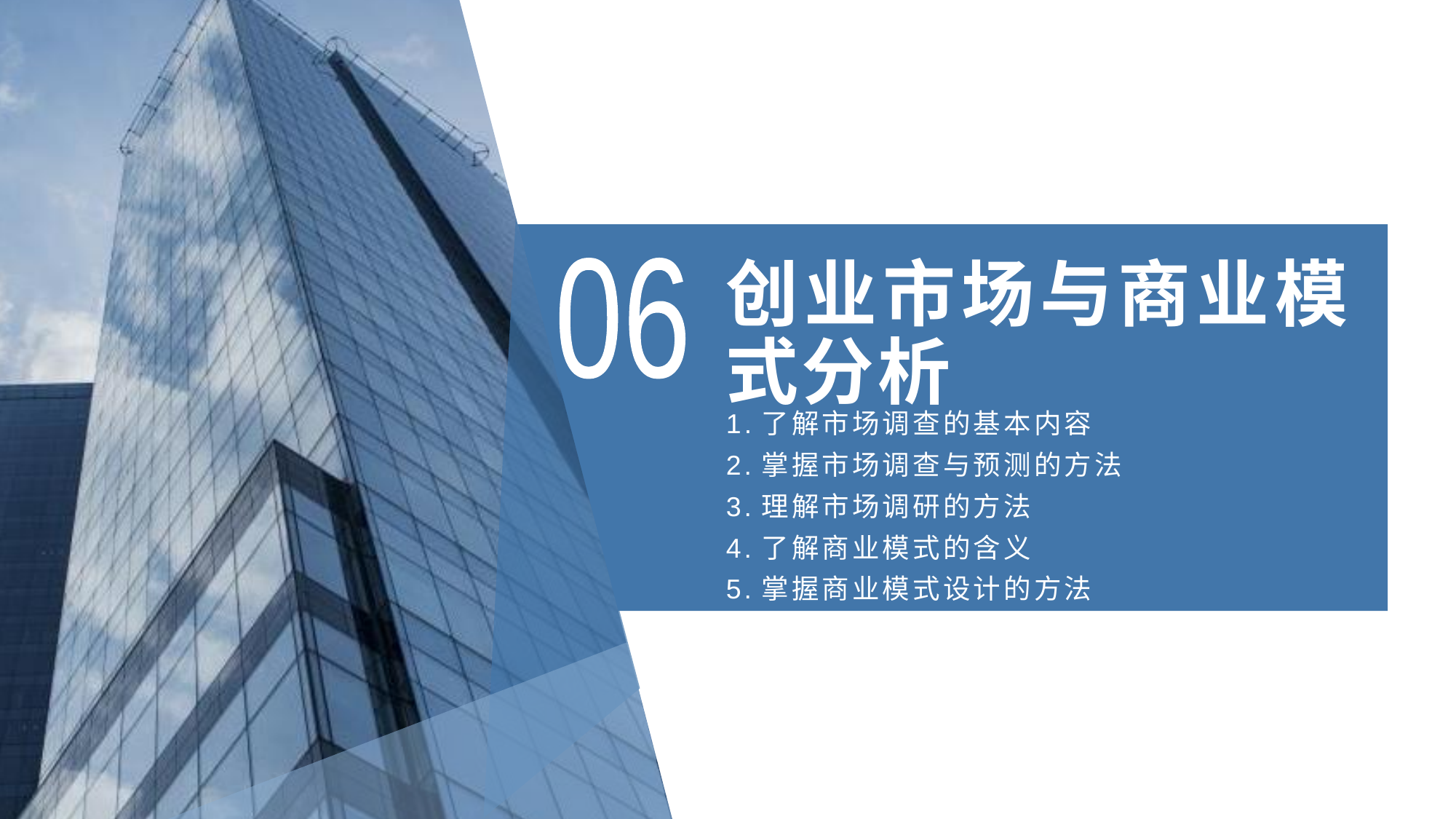

# 创业市场与商业模式分析
06
1.了解市场调查的基本内容
2.掌握市场调查与预测的方法
3.理解市场调研的方法
4.了解商业模式的含义
5.掌握商业模式设计的方法